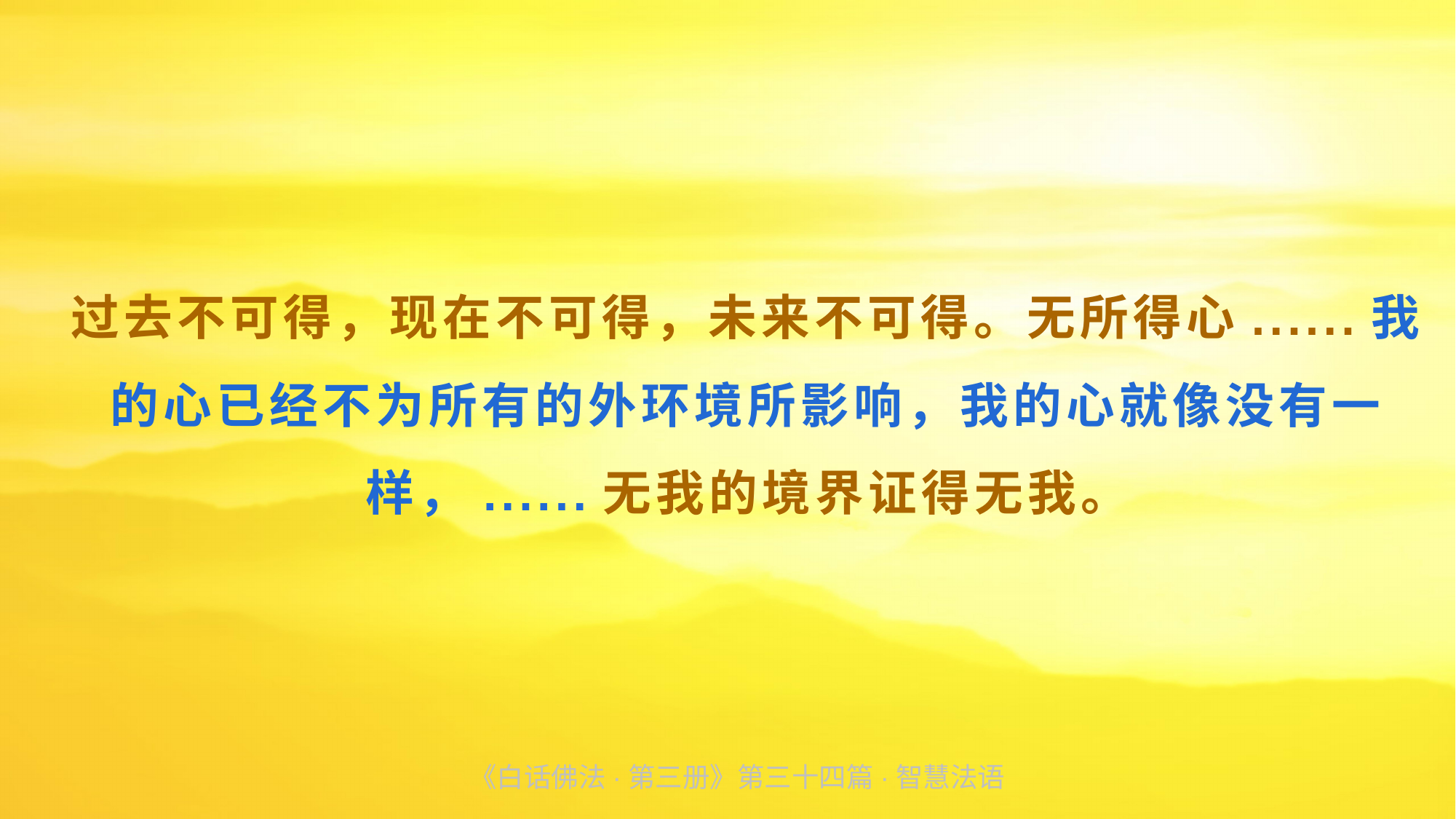

过去不可得，现在不可得，未来不可得。无所得心......我的心已经不为所有的外环境所影响，我的心就像没有一样，......无我的境界证得无我。
  《白话佛法·第三册》第三十四篇·智慧法语